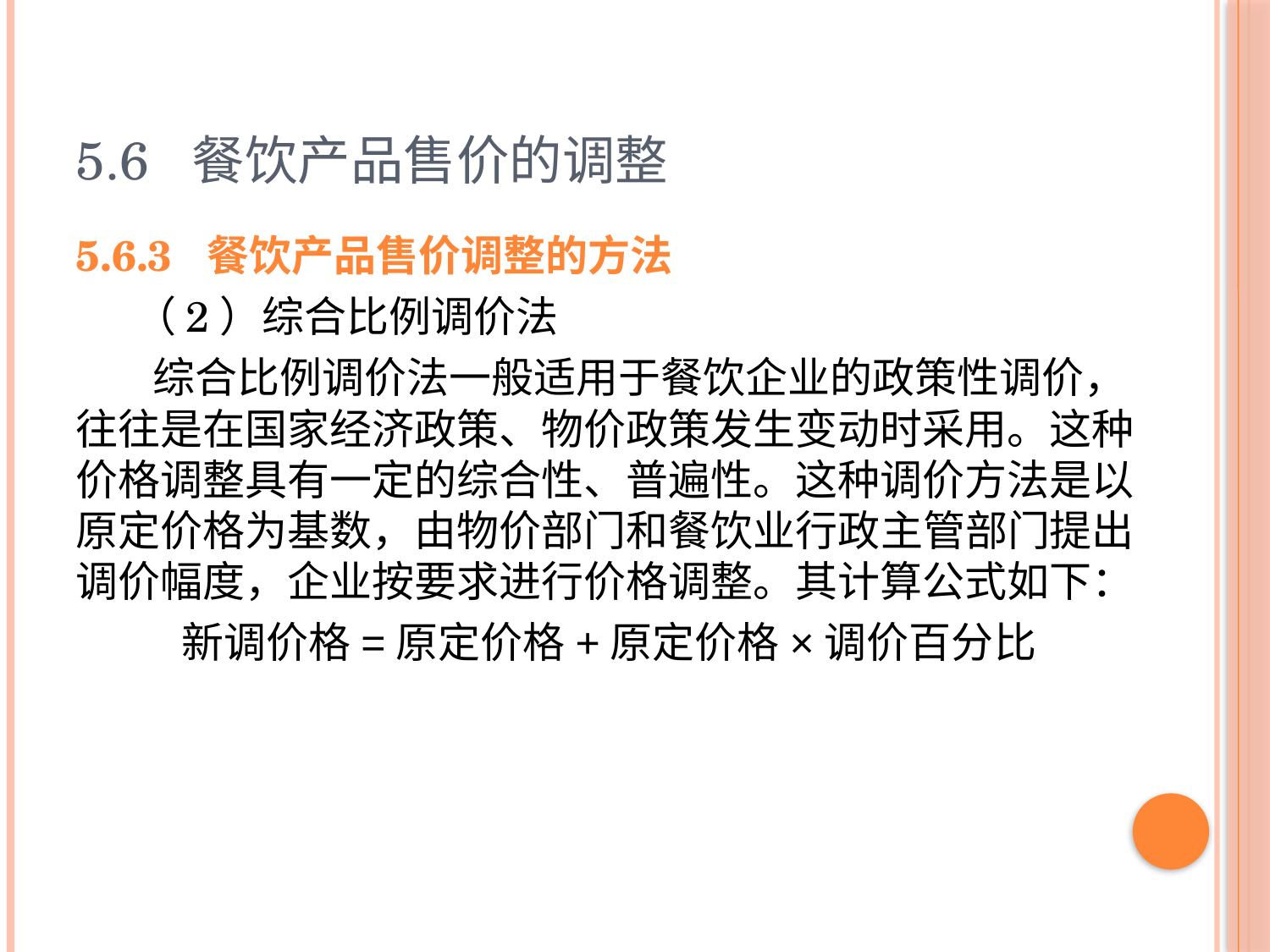

# 5.6  餐饮产品售价的调整
5.6.3  餐饮产品售价调整的方法
     （2）综合比例调价法
       综合比例调价法一般适用于餐饮企业的政策性调价，往往是在国家经济政策、物价政策发生变动时采用。这种价格调整具有一定的综合性、普遍性。这种调价方法是以原定价格为基数，由物价部门和餐饮业行政主管部门提出调价幅度，企业按要求进行价格调整。其计算公式如下：
新调价格=原定价格+原定价格×调价百分比